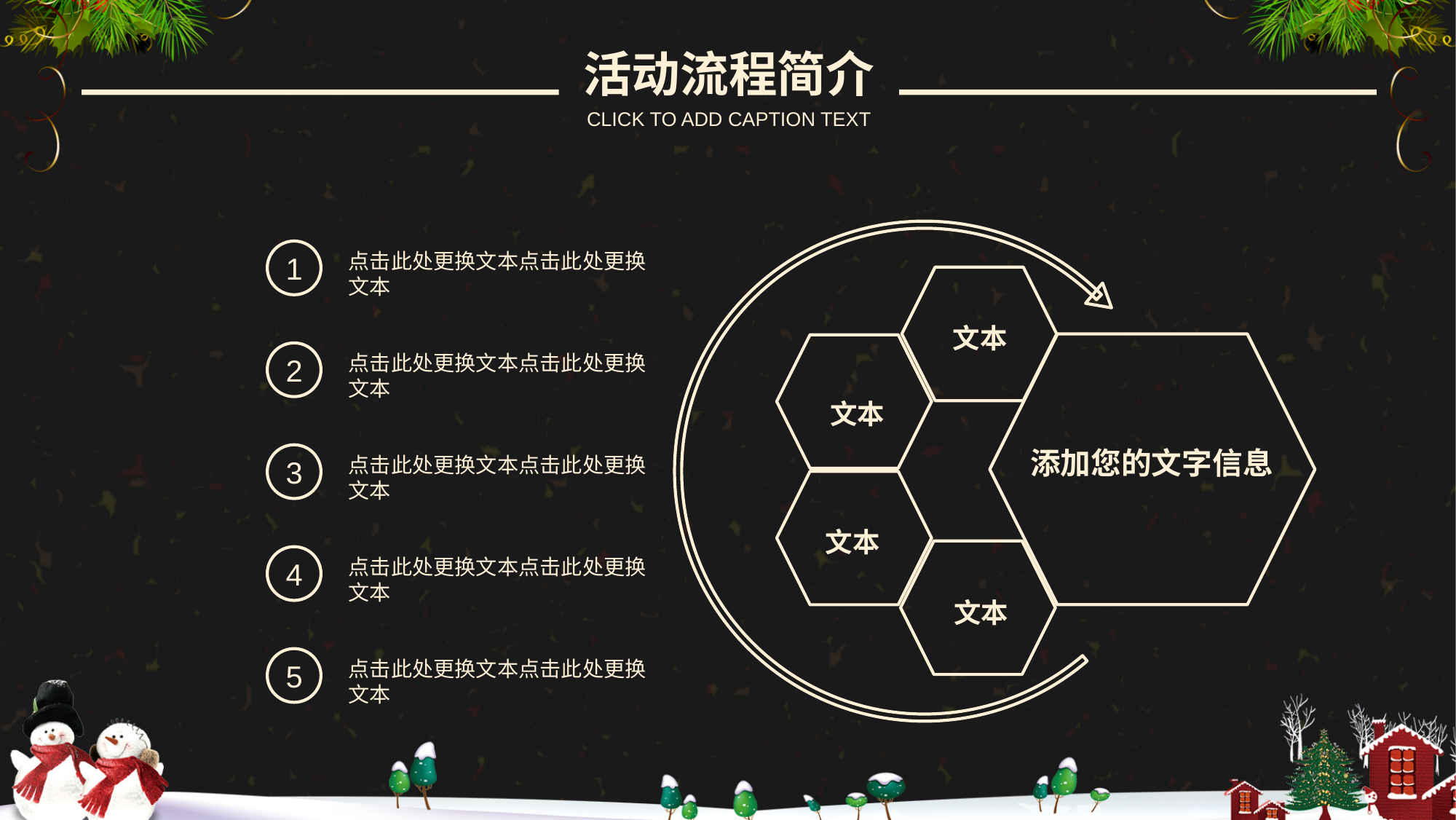

活动流程简介

CLICK TO ADD CAPTION TEXT

文本

添加您的文字信息

文本

文本

文本
1
点击此处更换文本点击此处更换文本
2
点击此处更换文本点击此处更换文本
3
点击此处更换文本点击此处更换文本
4
点击此处更换文本点击此处更换文本
5
点击此处更换文本点击此处更换文本